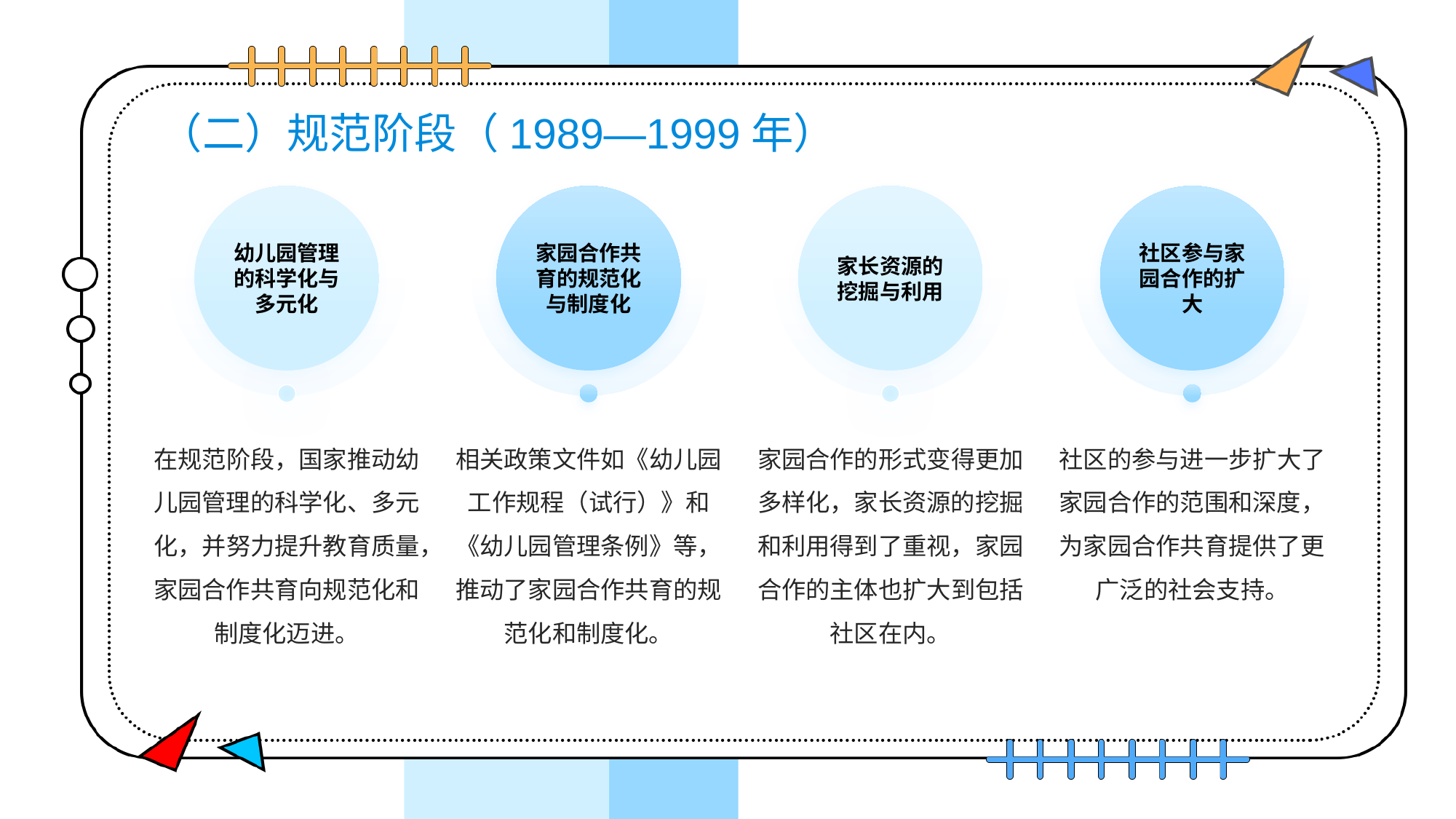

# （二）规范阶段（1989—1999年）
幼儿园管理的科学化与多元化
家园合作共育的规范化与制度化
家长资源的挖掘与利用
社区参与家园合作的扩大

在规范阶段，国家推动幼儿园管理的科学化、多元化，并努力提升教育质量，家园合作共育向规范化和制度化迈进。
相关政策文件如《幼儿园工作规程（试行）》和《幼儿园管理条例》等，推动了家园合作共育的规范化和制度化。
家园合作的形式变得更加多样化，家长资源的挖掘和利用得到了重视，家园合作的主体也扩大到包括社区在内。
社区的参与进一步扩大了家园合作的范围和深度，为家园合作共育提供了更广泛的社会支持。